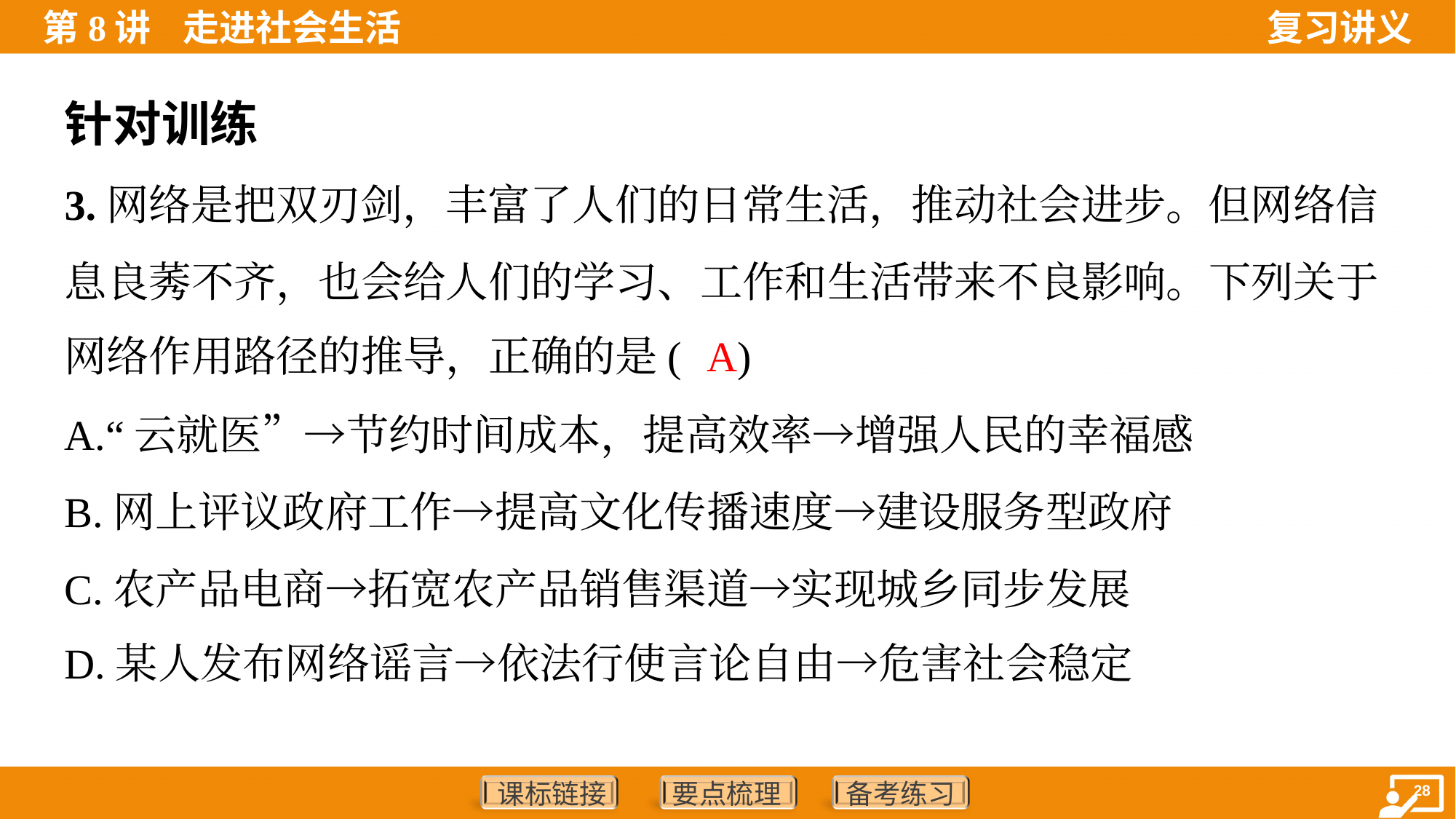

针对训练
3.网络是把双刃剑，丰富了人们的日常生活，推动社会进步。但网络信
息良莠不齐，也会给人们的学习、工作和生活带来不良影响。下列关于
网络作用路径的推导，正确的是(     )
A
A.“云就医”→节约时间成本，提高效率→增强人民的幸福感
B.网上评议政府工作→提高文化传播速度→建设服务型政府
C.农产品电商→拓宽农产品销售渠道→实现城乡同步发展
D.某人发布网络谣言→依法行使言论自由→危害社会稳定